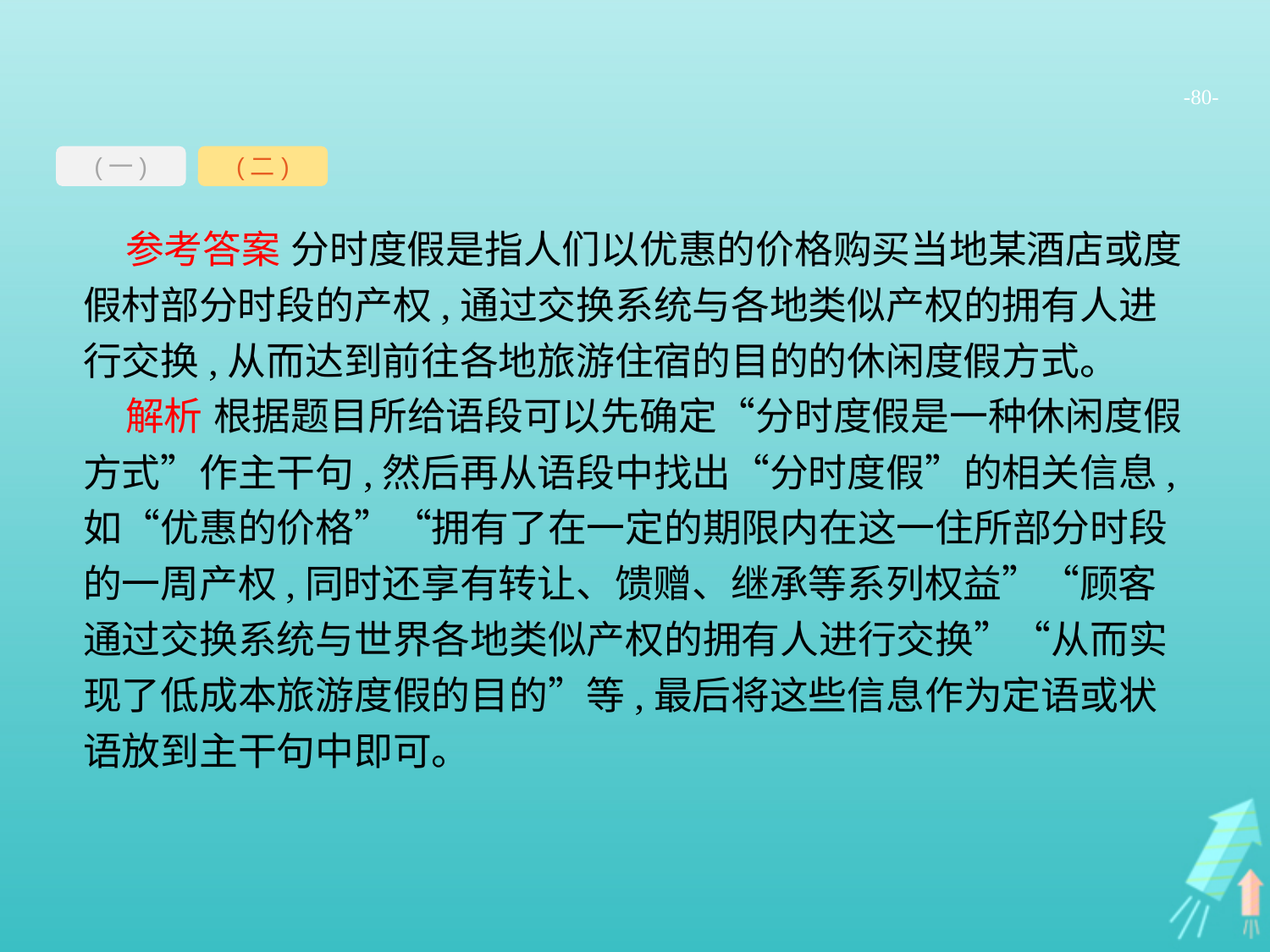

-80-
(一)
(二)
参考答案 分时度假是指人们以优惠的价格购买当地某酒店或度假村部分时段的产权,通过交换系统与各地类似产权的拥有人进行交换,从而达到前往各地旅游住宿的目的的休闲度假方式。
解析 根据题目所给语段可以先确定“分时度假是一种休闲度假方式”作主干句,然后再从语段中找出“分时度假”的相关信息,如“优惠的价格”“拥有了在一定的期限内在这一住所部分时段的一周产权,同时还享有转让、馈赠、继承等系列权益”“顾客通过交换系统与世界各地类似产权的拥有人进行交换”“从而实现了低成本旅游度假的目的”等,最后将这些信息作为定语或状语放到主干句中即可。